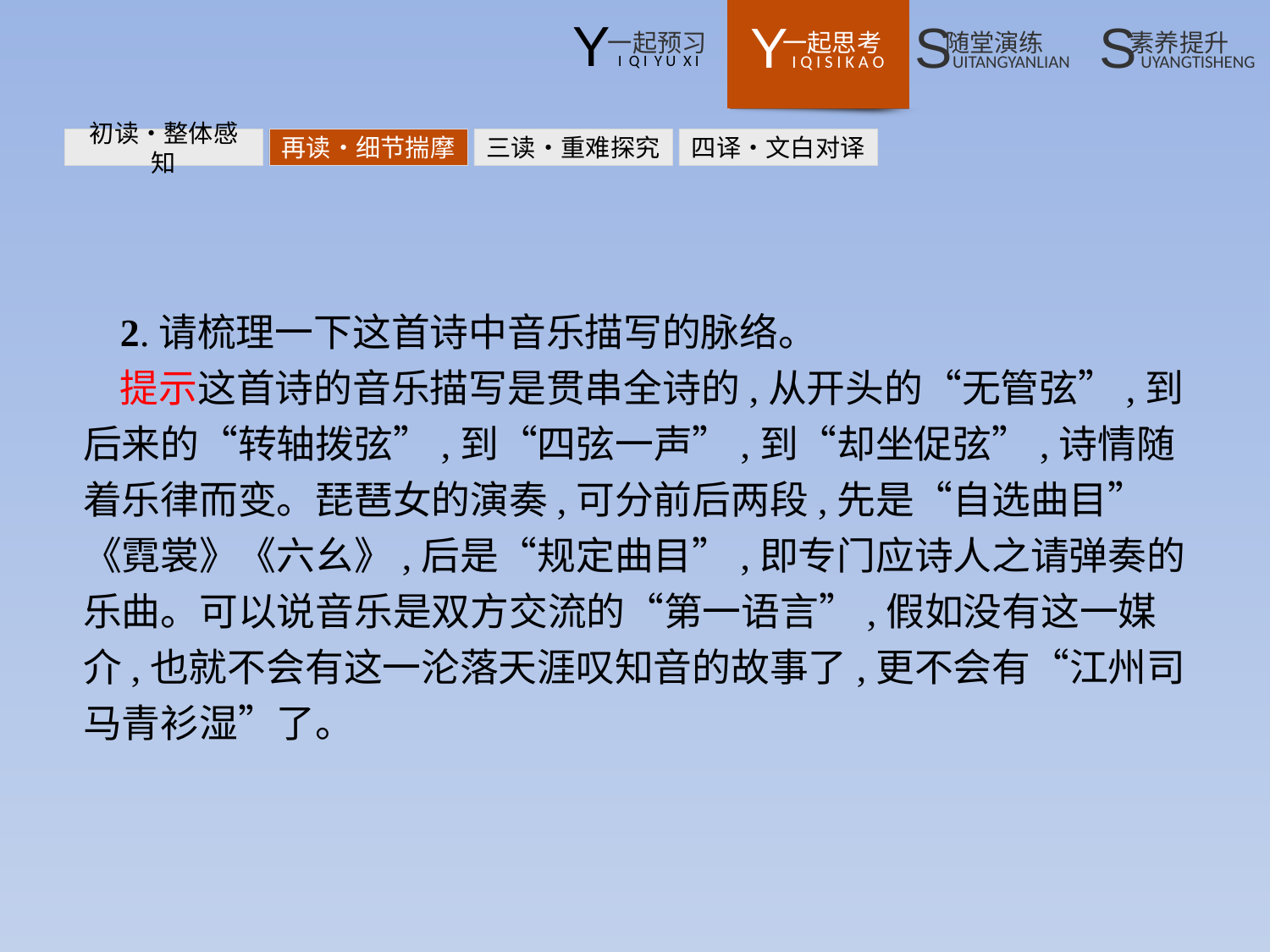

初读•整体感知
再读•细节揣摩
三读•重难探究
四译•文白对译
2.请梳理一下这首诗中音乐描写的脉络。
提示这首诗的音乐描写是贯串全诗的,从开头的“无管弦”,到后来的“转轴拨弦”,到“四弦一声”,到“却坐促弦”,诗情随着乐律而变。琵琶女的演奏,可分前后两段,先是“自选曲目”《霓裳》《六幺》,后是“规定曲目”,即专门应诗人之请弹奏的乐曲。可以说音乐是双方交流的“第一语言”,假如没有这一媒介,也就不会有这一沦落天涯叹知音的故事了,更不会有“江州司马青衫湿”了。